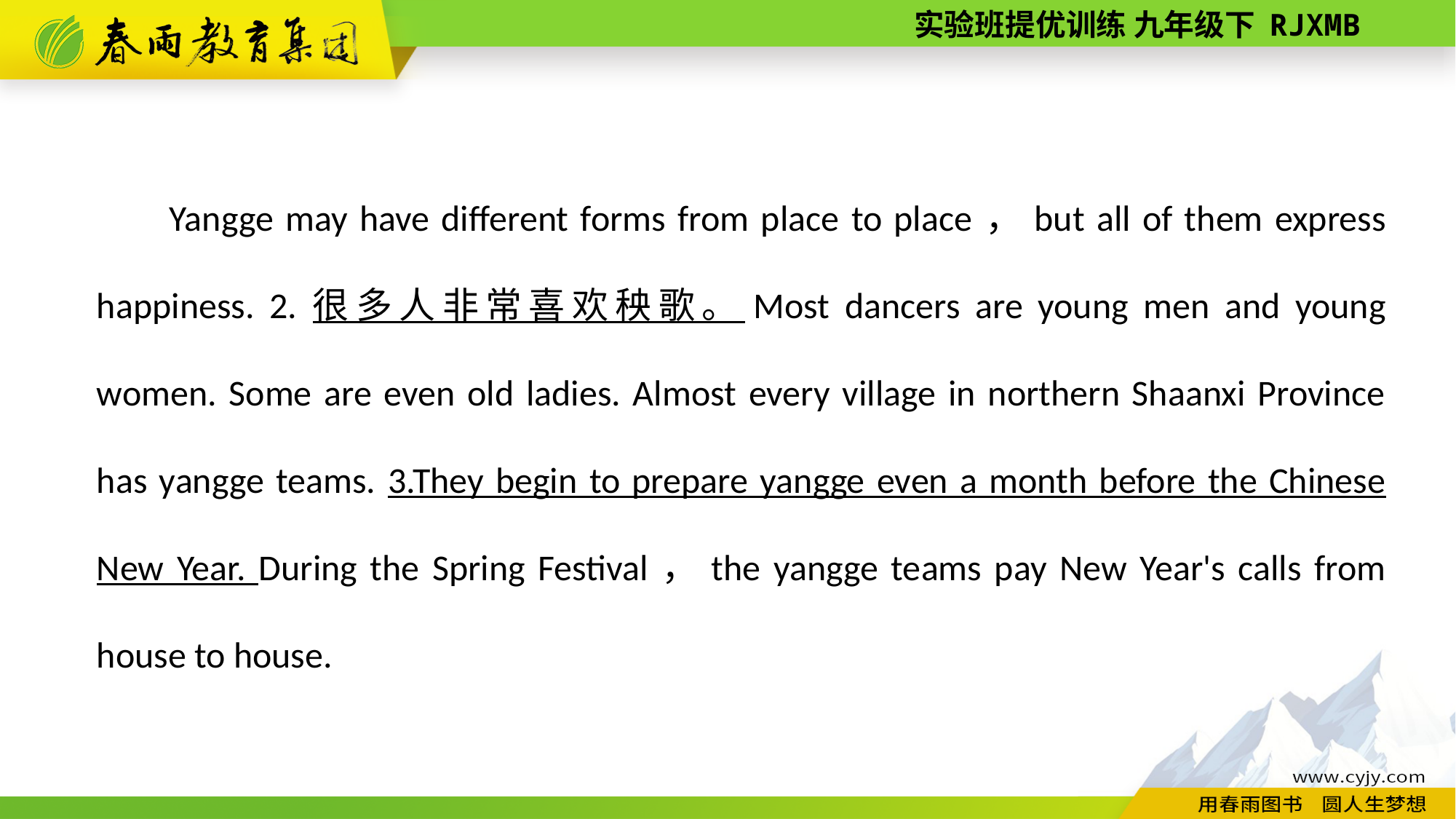

Yangge may have different forms from place to place，but all of them express happiness. 2.很多人非常喜欢秧歌。Most dancers are young men and young women. Some are even old ladies. Almost every village in northern Shaanxi Province has yangge teams. 3.They begin to prepare yangge even a month before the Chinese New Year. During the Spring Festival，the yangge teams pay New Year's calls from house to house.